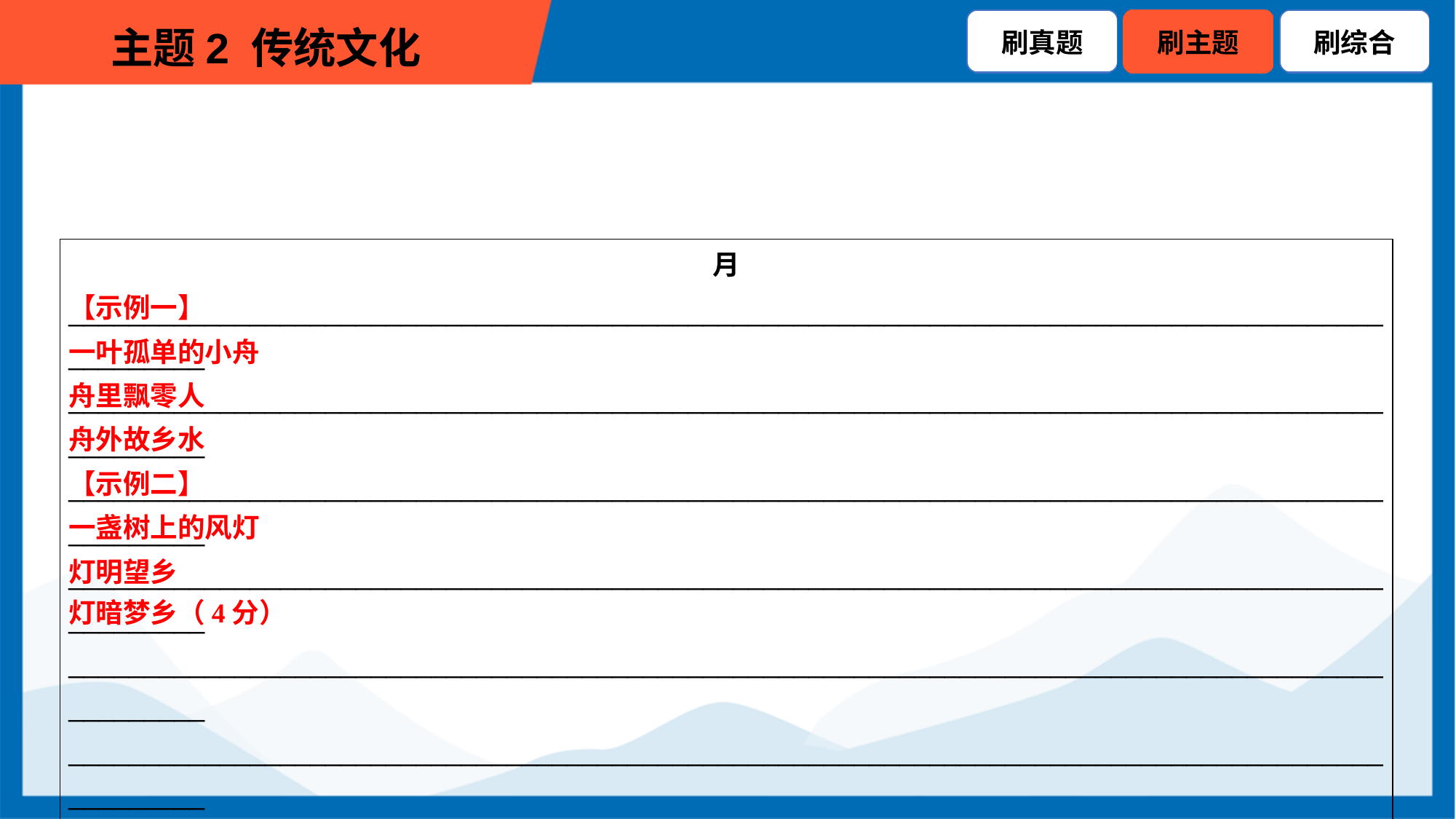

| 月 \_\_\_\_\_\_\_\_\_\_\_\_\_\_\_\_\_\_\_\_\_\_\_\_\_\_\_\_\_\_\_\_\_\_\_\_\_\_\_\_\_\_\_\_\_\_\_\_\_\_\_\_\_\_\_\_\_\_\_\_\_\_\_\_\_\_\_\_\_\_\_\_\_\_\_\_\_\_\_\_\_\_\_\_\_\_\_\_\_\_\_\_\_\_\_\_ \_\_\_\_\_\_\_\_\_\_\_\_\_\_\_\_\_\_\_\_\_\_\_\_\_\_\_\_\_\_\_\_\_\_\_\_\_\_\_\_\_\_\_\_\_\_\_\_\_\_\_\_\_\_\_\_\_\_\_\_\_\_\_\_\_\_\_\_\_\_\_\_\_\_\_\_\_\_\_\_\_\_\_\_\_\_\_\_\_\_\_\_\_\_\_\_ \_\_\_\_\_\_\_\_\_\_\_\_\_\_\_\_\_\_\_\_\_\_\_\_\_\_\_\_\_\_\_\_\_\_\_\_\_\_\_\_\_\_\_\_\_\_\_\_\_\_\_\_\_\_\_\_\_\_\_\_\_\_\_\_\_\_\_\_\_\_\_\_\_\_\_\_\_\_\_\_\_\_\_\_\_\_\_\_\_\_\_\_\_\_\_\_ \_\_\_\_\_\_\_\_\_\_\_\_\_\_\_\_\_\_\_\_\_\_\_\_\_\_\_\_\_\_\_\_\_\_\_\_\_\_\_\_\_\_\_\_\_\_\_\_\_\_\_\_\_\_\_\_\_\_\_\_\_\_\_\_\_\_\_\_\_\_\_\_\_\_\_\_\_\_\_\_\_\_\_\_\_\_\_\_\_\_\_\_\_\_\_\_ \_\_\_\_\_\_\_\_\_\_\_\_\_\_\_\_\_\_\_\_\_\_\_\_\_\_\_\_\_\_\_\_\_\_\_\_\_\_\_\_\_\_\_\_\_\_\_\_\_\_\_\_\_\_\_\_\_\_\_\_\_\_\_\_\_\_\_\_\_\_\_\_\_\_\_\_\_\_\_\_\_\_\_\_\_\_\_\_\_\_\_\_\_\_\_\_ \_\_\_\_\_\_\_\_\_\_\_\_\_\_\_\_\_\_\_\_\_\_\_\_\_\_\_\_\_\_\_\_\_\_\_\_\_\_\_\_\_\_\_\_\_\_\_\_\_\_\_\_\_\_\_\_\_\_\_\_\_\_\_\_\_\_\_\_\_\_\_\_\_\_\_\_\_\_\_\_\_\_\_\_\_\_\_\_\_\_\_\_\_\_\_\_ \_\_\_\_\_\_\_\_\_\_\_\_\_\_\_\_\_\_\_\_\_\_\_\_\_\_\_\_\_\_\_\_\_\_\_\_\_\_\_\_\_\_\_\_\_\_\_\_\_\_\_\_\_\_\_\_\_\_\_\_\_\_\_\_\_\_\_\_\_\_\_\_\_\_\_\_\_\_\_\_\_\_\_\_\_\_\_\_\_\_\_\_\_\_\_\_ \_\_\_\_\_\_\_\_\_\_\_\_\_\_\_\_\_\_\_\_\_\_\_\_\_\_\_\_ |
| --- |
【示例一】
一叶孤单的小舟
舟里飘零人
舟外故乡水
【示例二】
一盏树上的风灯
灯明望乡
灯暗梦乡（4分）